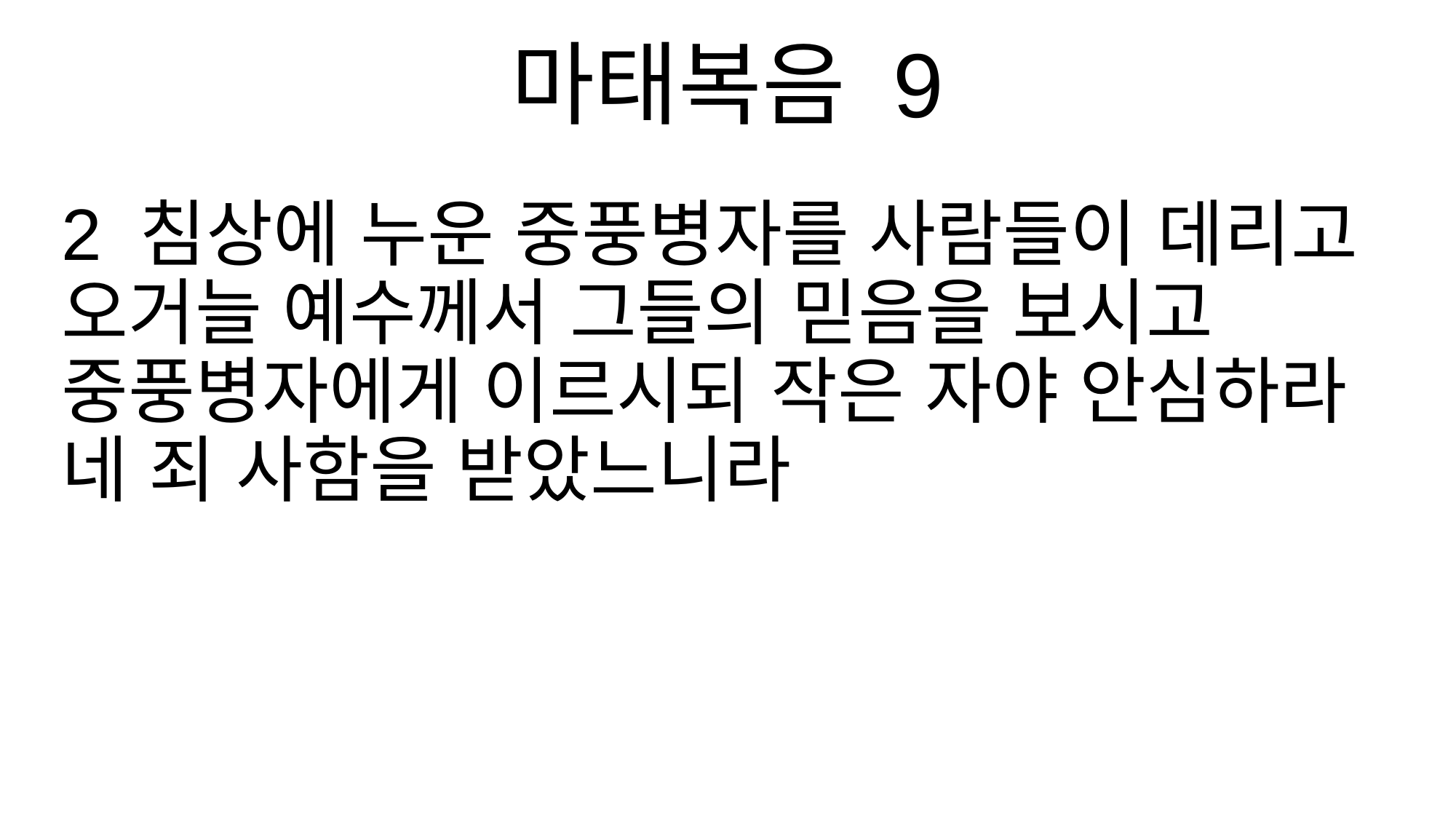

마태복음 9
2 침상에 누운 중풍병자를 사람들이 데리고 오거늘 예수께서 그들의 믿음을 보시고 중풍병자에게 이르시되 작은 자야 안심하라 네 죄 사함을 받았느니라